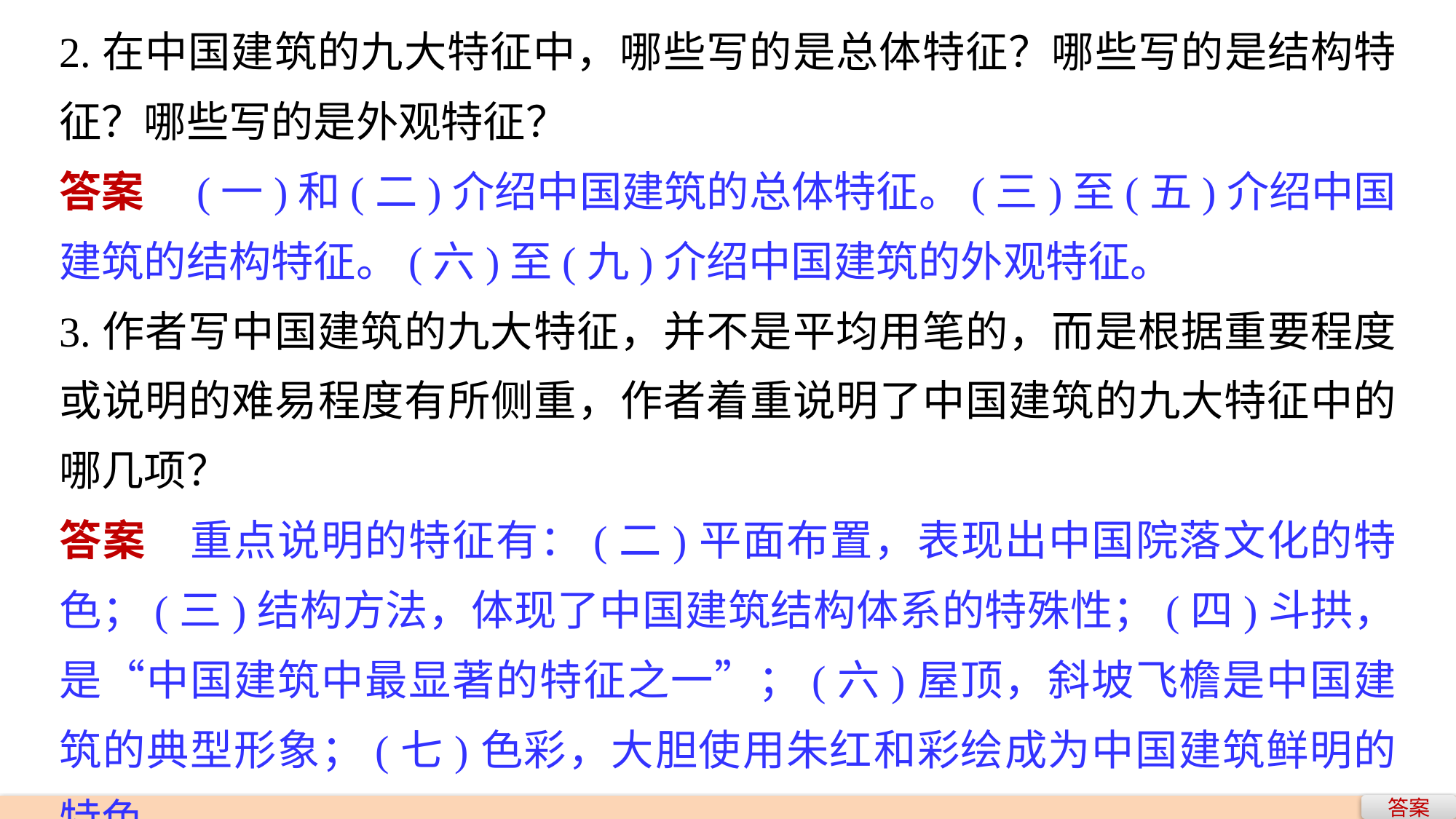

2.在中国建筑的九大特征中，哪些写的是总体特征？哪些写的是结构特征？哪些写的是外观特征？
答案　(一)和(二)介绍中国建筑的总体特征。(三)至(五)介绍中国建筑的结构特征。(六)至(九)介绍中国建筑的外观特征。
3.作者写中国建筑的九大特征，并不是平均用笔的，而是根据重要程度或说明的难易程度有所侧重，作者着重说明了中国建筑的九大特征中的哪几项？
答案　重点说明的特征有：(二)平面布置，表现出中国院落文化的特色；(三)结构方法，体现了中国建筑结构体系的特殊性；(四)斗拱，是“中国建筑中最显著的特征之一”；(六)屋顶，斜坡飞檐是中国建筑的典型形象；(七)色彩，大胆使用朱红和彩绘成为中国建筑鲜明的特色。
答案